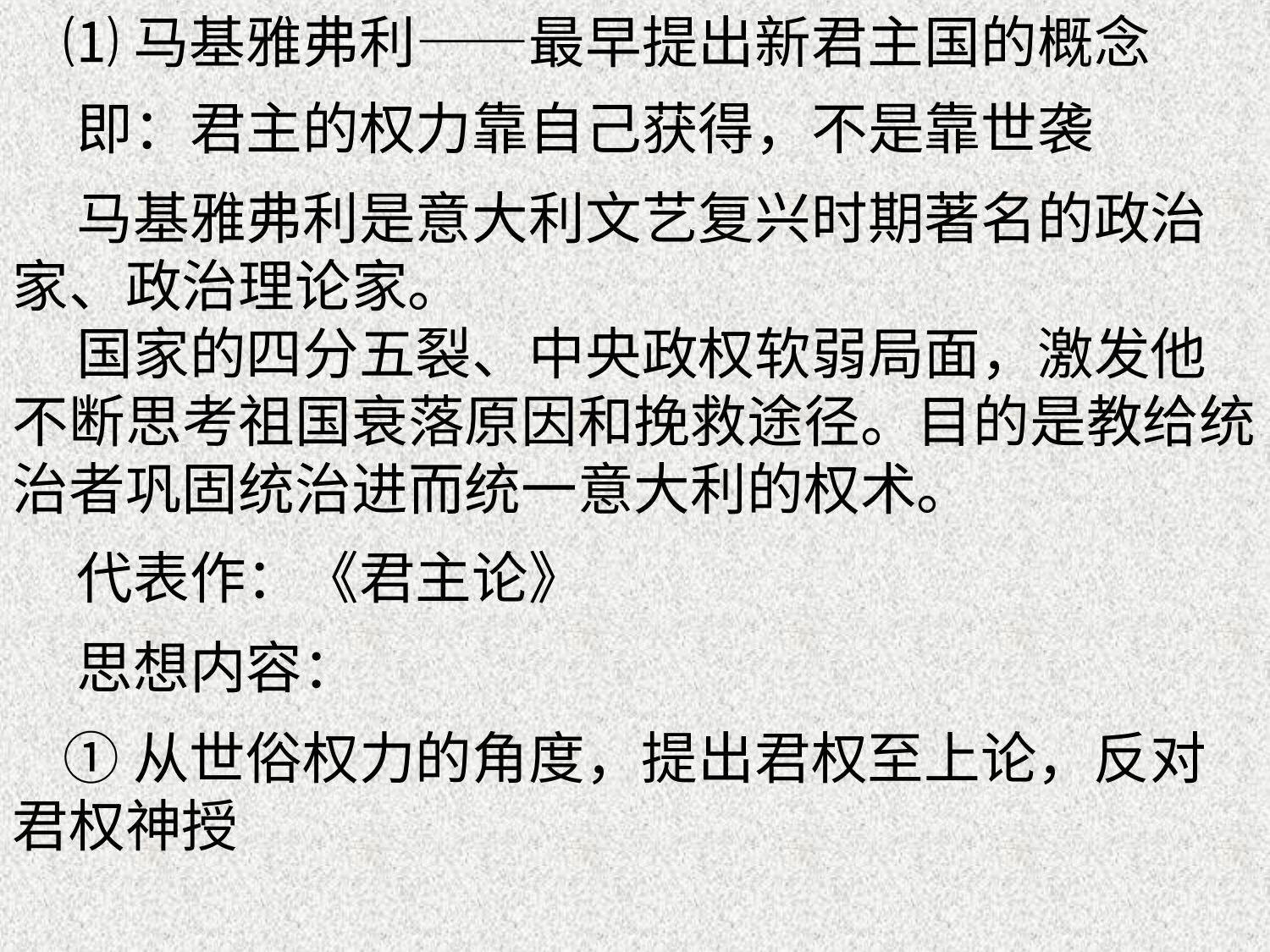

⑴马基雅弗利——最早提出新君主国的概念
    即：君主的权力靠自己获得，不是靠世袭
    马基雅弗利是意大利文艺复兴时期著名的政治家、政治理论家。
    国家的四分五裂、中央政权软弱局面，激发他不断思考祖国衰落原因和挽救途径。目的是教给统治者巩固统治进而统一意大利的权术。
    代表作：《君主论》
    思想内容：
    ①从世俗权力的角度，提出君权至上论，反对君权神授